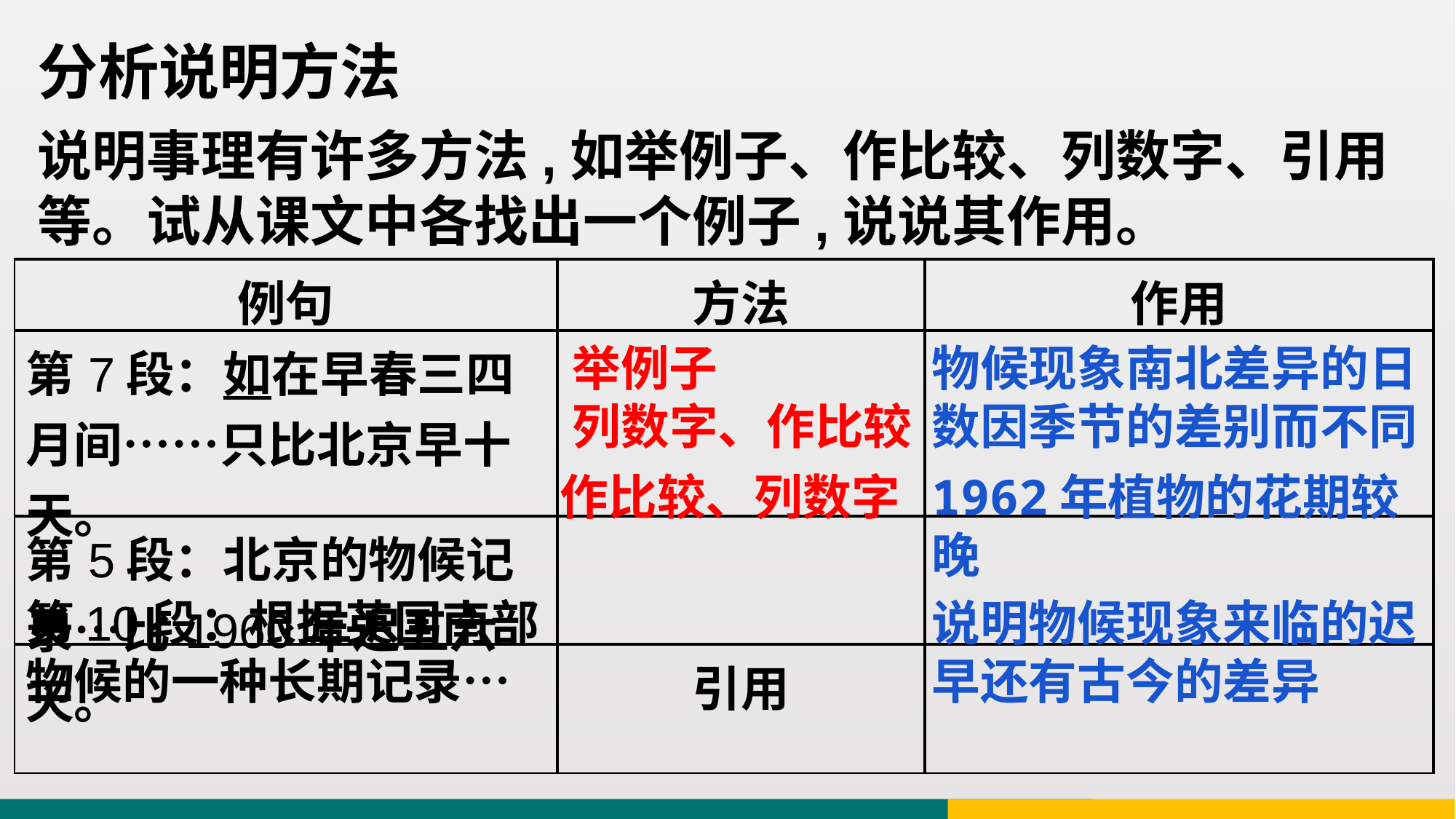

分析说明方法
说明事理有许多方法,如举例子、作比较、列数字、引用等。试从课文中各找出一个例子,说说其作用。
| 例句 | 方法 | 作用 |
| --- | --- | --- |
| 第7段：如在早春三四月间……只比北京早十天。 |  |  |
| 第5段：北京的物候记录…比1960年迟五六天。 |  |  |
|  | 引用 |  |
举例子
列数字、作比较
物候现象南北差异的日数因季节的差别而不同
作比较、列数字
1962年植物的花期较晚
第10段：根据英国南部物候的一种长期记录…
说明物候现象来临的迟早还有古今的差异